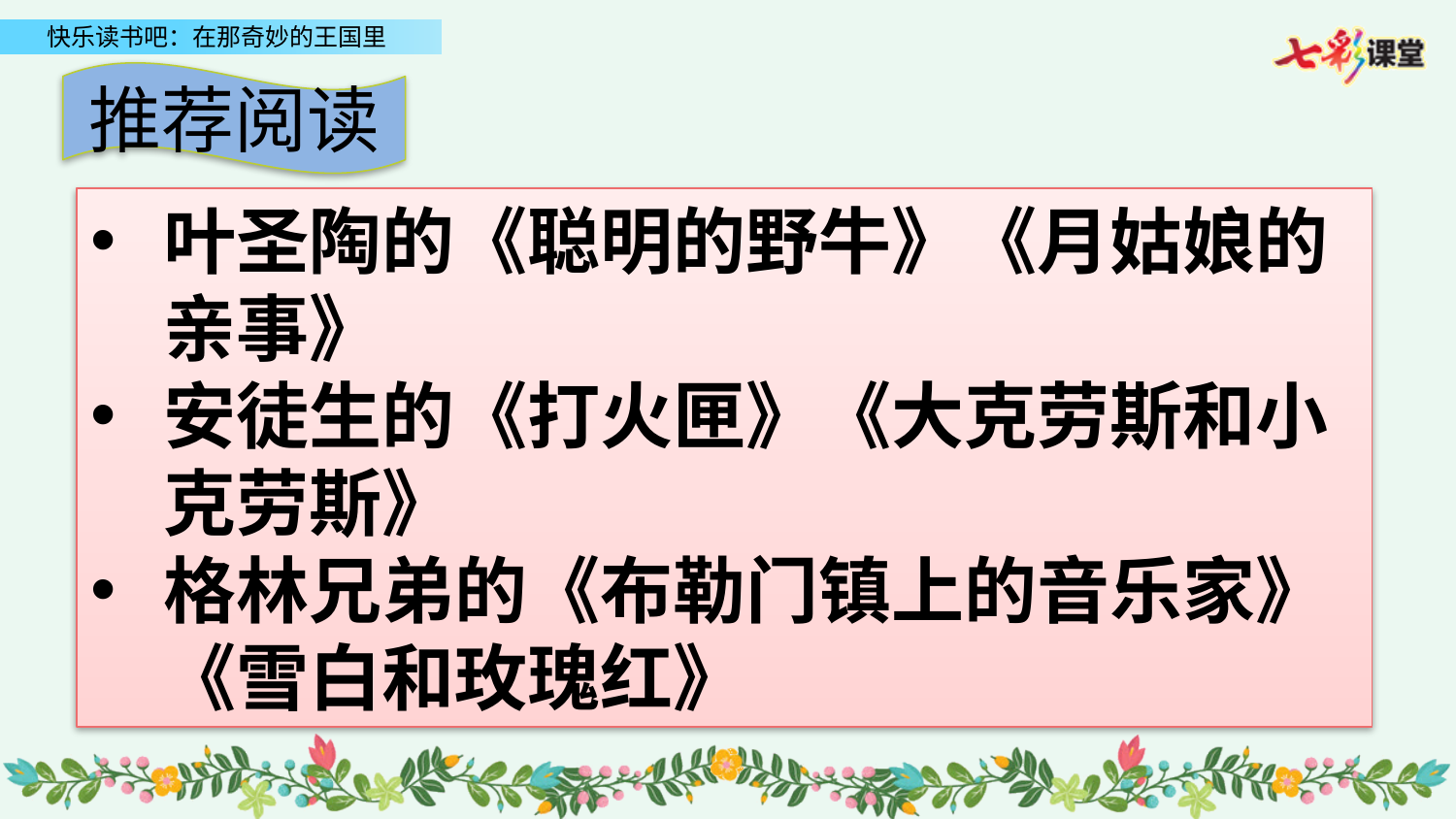

推荐阅读
叶圣陶的《聪明的野牛》《月姑娘的亲事》
安徒生的《打火匣》《大克劳斯和小克劳斯》
格林兄弟的《布勒门镇上的音乐家》《雪白和玫瑰红》